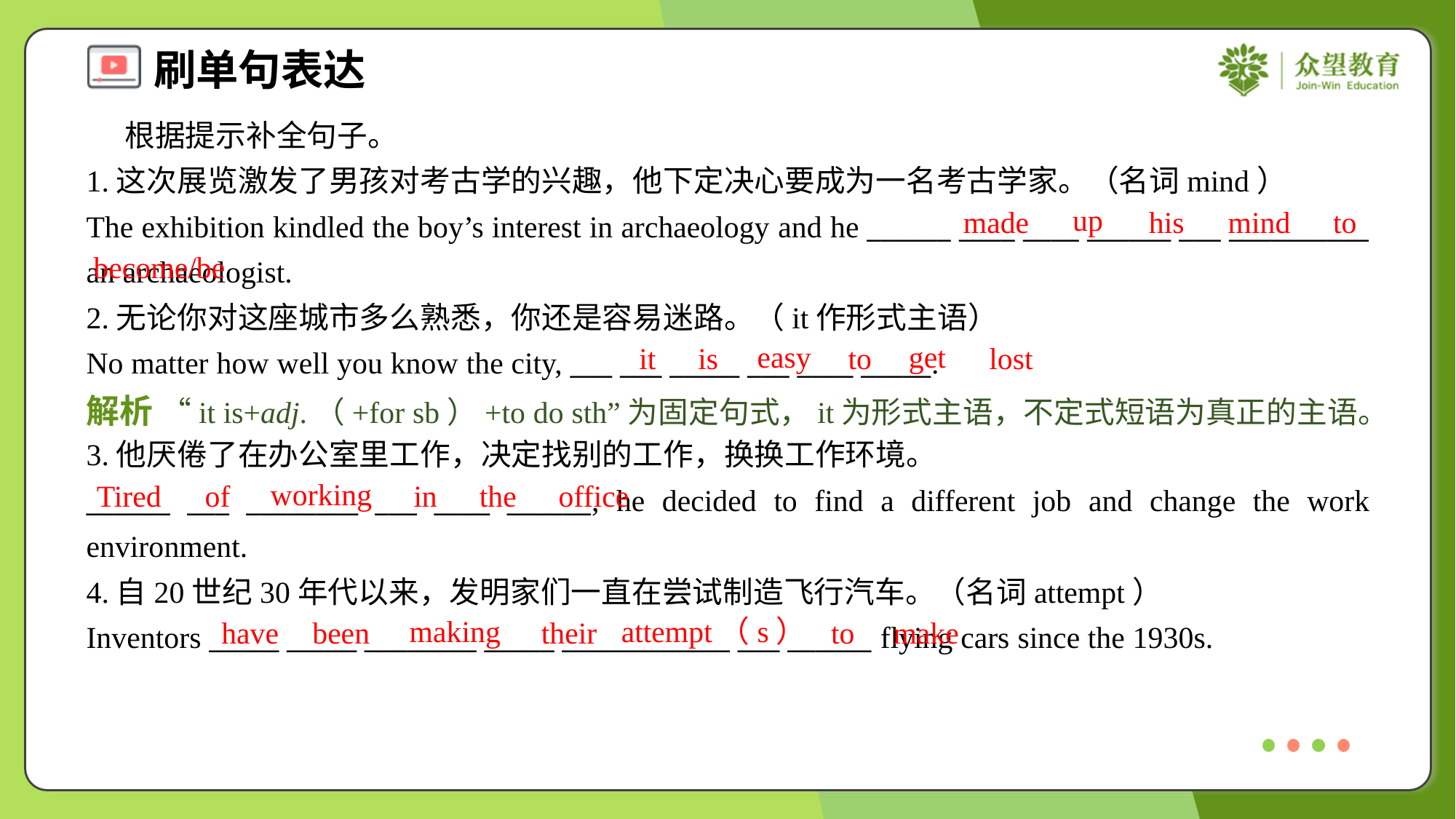

根据提示补全句子。
1.这次展览激发了男孩对考古学的兴趣，他下定决心要成为一名考古学家。（名词mind）
The exhibition kindled the boy’s interest in archaeology and he ______ ____ ____ ______ ___ __________ an archaeologist.
up
made
his
mind
to
become/be
2.无论你对这座城市多么熟悉，你还是容易迷路。（it作形式主语）
No matter how well you know the city, ___ ___ _____ ___ ____ _____.
easy
get
it
is
to
lost
解析 “it is+adj.（+for sb）+to do sth”为固定句式，it为形式主语，不定式短语为真正的主语。
3.他厌倦了在办公室里工作，决定找别的工作，换换工作环境。
______ ___ ________ ___ ____ ______, he decided to find a different job and change the work environment.
working
Tired
of
in
the
office
4.自20世纪30年代以来，发明家们一直在尝试制造飞行汽车。（名词attempt）
Inventors _____ _____ ________ _____ ____________ ___ ______ flying cars since the 1930s.
making
attempt（s）
have
been
their
to
make